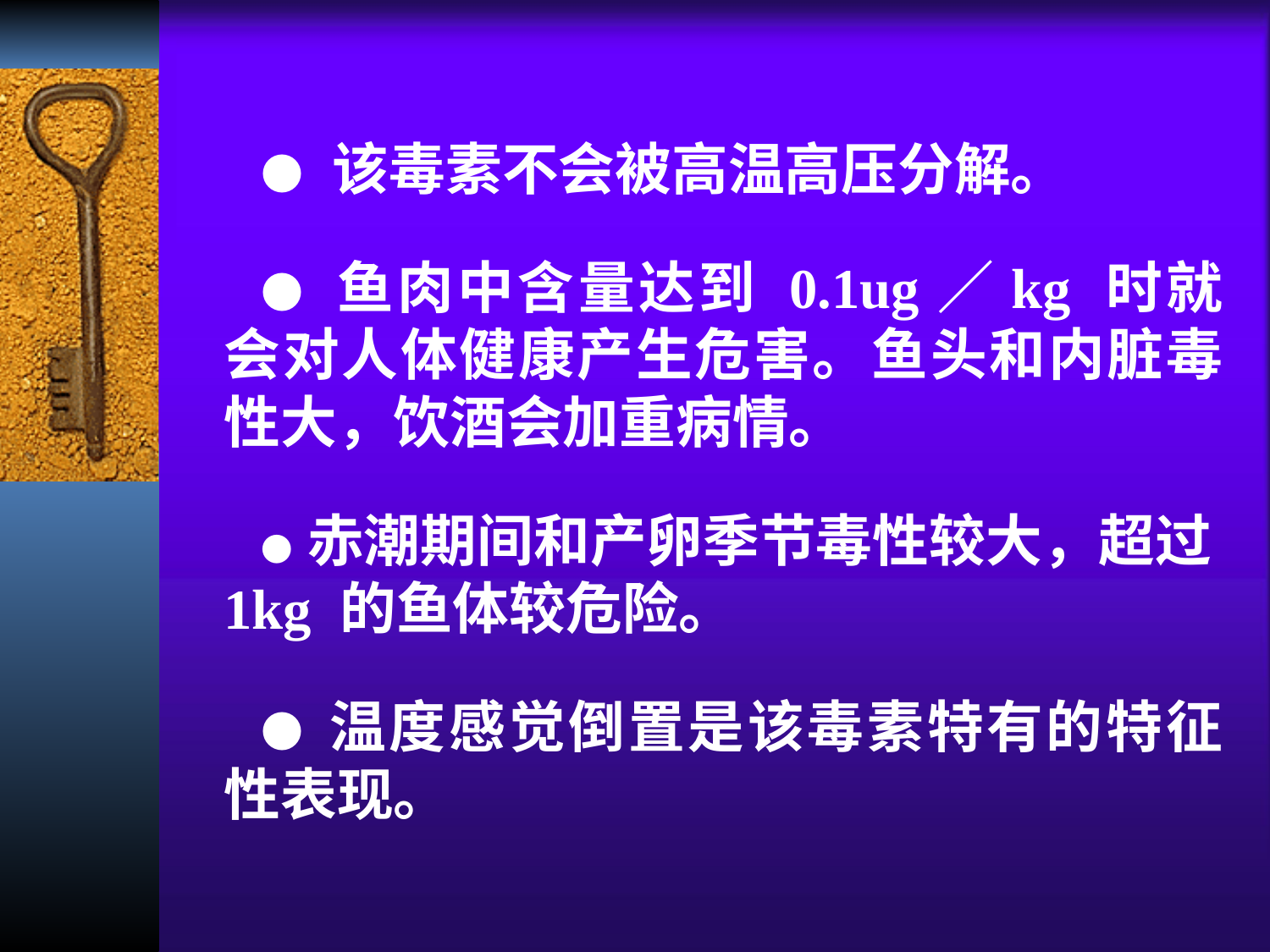

●   该毒素不会被高温高压分解。

● 鱼肉中含量达到 0.1ug／kg 时就会对人体健康产生危害。鱼头和内脏毒性大，饮酒会加重病情。

● 赤潮期间和产卵季节毒性较大，超过1kg 的鱼体较危险。

● 温度感觉倒置是该毒素特有的特征性表现。